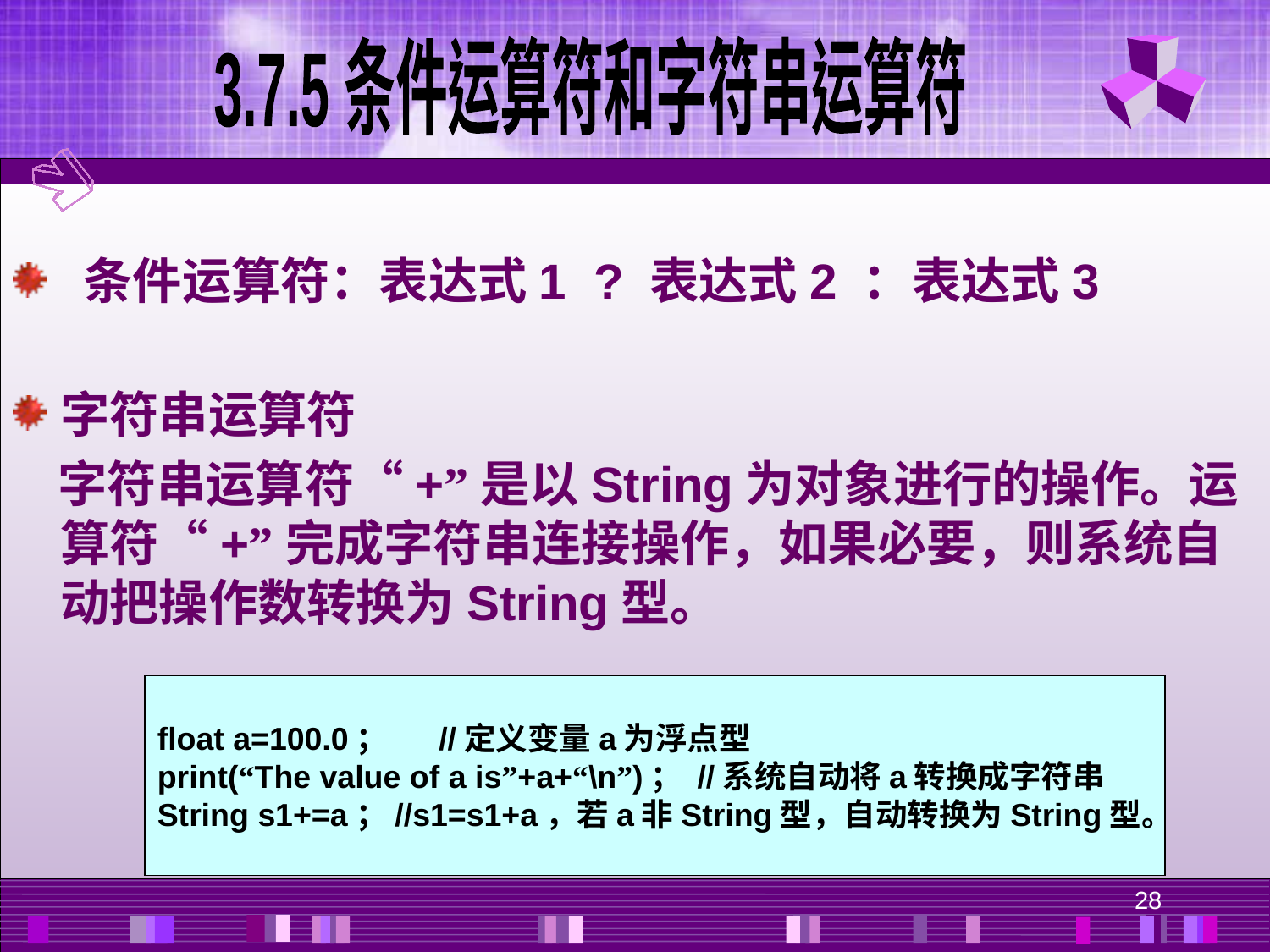

3.7.5 条件运算符和字符串运算符

 条件运算符：表达式1  ? 表达式2 ：表达式3

字符串运算符
   字符串运算符“+”是以String为对象进行的操作。运算符“+”完成字符串连接操作，如果必要，则系统自动把操作数转换为String型。
float a=100.0；      //定义变量a为浮点型
print(“The value of a is”+a+“\n”)； //系统自动将a转换成字符串
String s1+=a；//s1=s1+a，若a非String型，自动转换为String型。
28